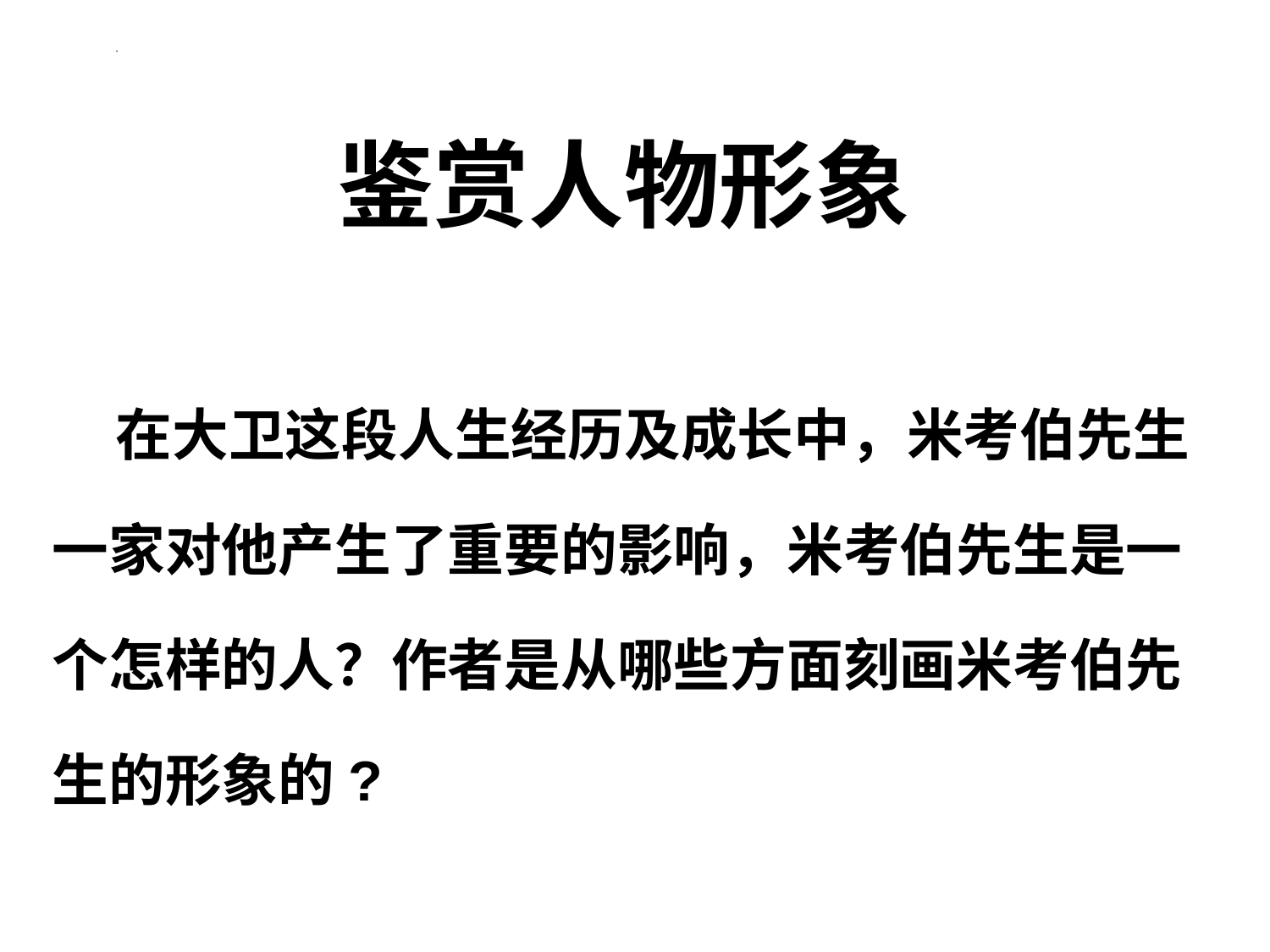

鉴赏人物形象
在大卫这段人生经历及成长中，米考伯先生一家对他产生了重要的影响，米考伯先生是一个怎样的人？作者是从哪些方面刻画米考伯先生的形象的?